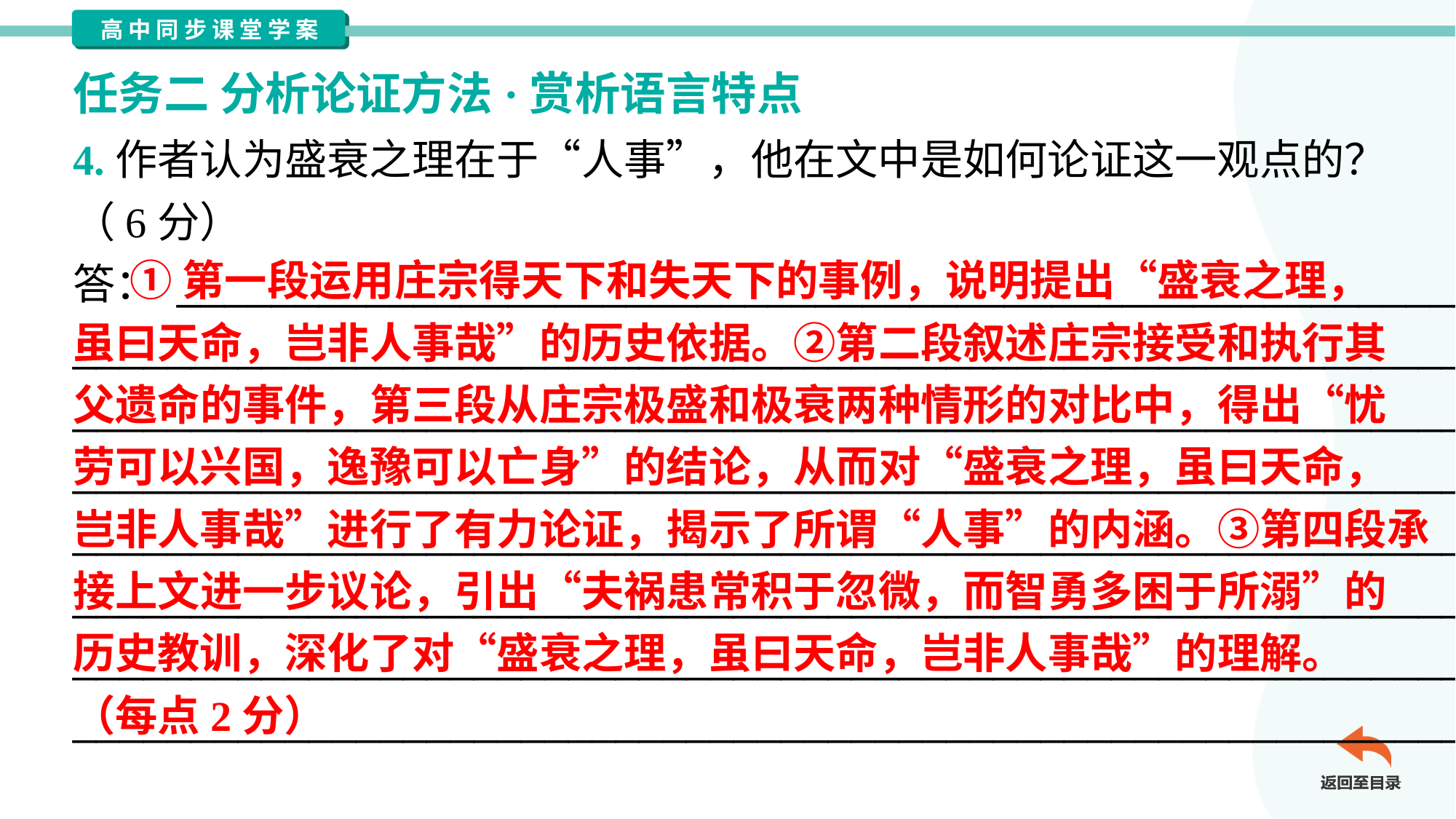

任务二 分析论证方法·赏析语言特点
4.作者认为盛衰之理在于“人事”，他在文中是如何论证这一观点的？
（6分）
答： ________________________________________________________
_____________________________________________________________
_____________________________________________________________
_____________________________________________________________
_____________________________________________________________
_____________________________________________________________
_____________________________________________________________
_____________________________________________________________
      ①第一段运用庄宗得天下和失天下的事例，说明提出“盛衰之理，
虽曰天命，岂非人事哉”的历史依据。②第二段叙述庄宗接受和执行其
父遗命的事件，第三段从庄宗极盛和极衰两种情形的对比中，得出“忧
劳可以兴国，逸豫可以亡身”的结论，从而对“盛衰之理，虽曰天命，
岂非人事哉”进行了有力论证，揭示了所谓“人事”的内涵。③第四段承
接上文进一步议论，引出“夫祸患常积于忽微，而智勇多困于所溺”的
历史教训，深化了对“盛衰之理，虽曰天命，岂非人事哉”的理解。
（每点2分）